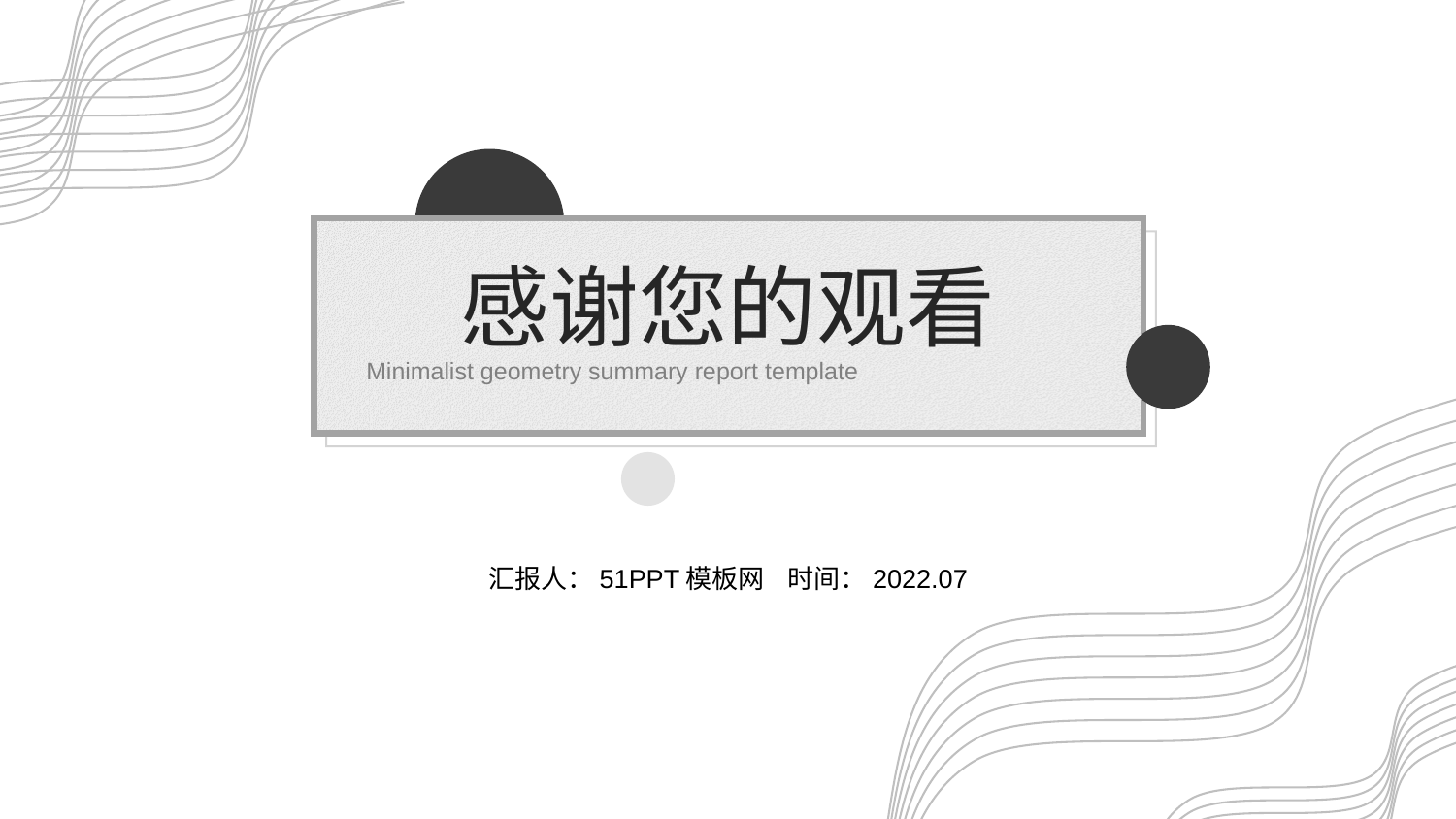

感谢您的观看

Minimalist geometry summary report template

汇报人：51PPT模板网    时间：2022.07